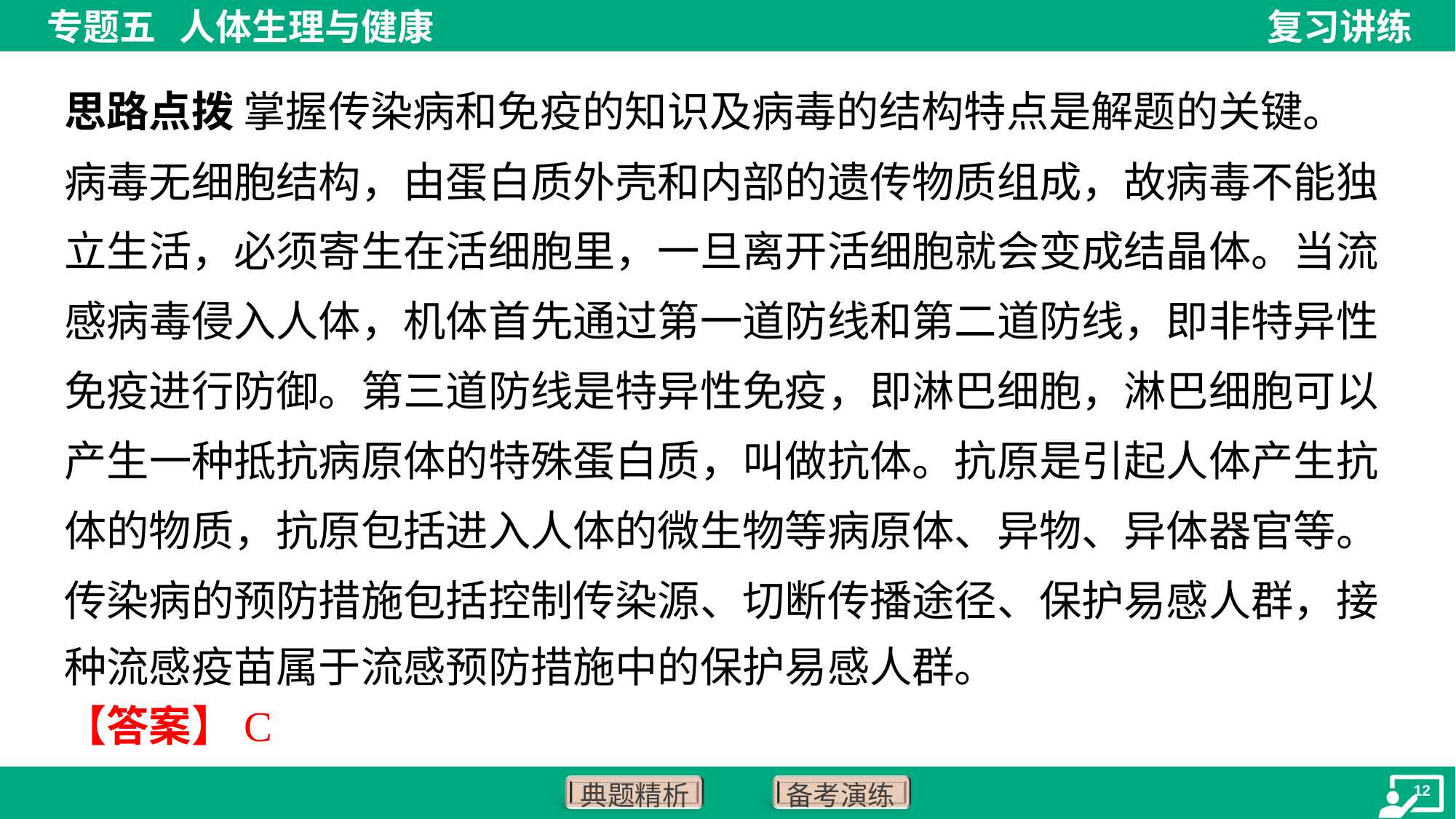

思路点拨 掌握传染病和免疫的知识及病毒的结构特点是解题的关键。
病毒无细胞结构，由蛋白质外壳和内部的遗传物质组成，故病毒不能独
立生活，必须寄生在活细胞里，一旦离开活细胞就会变成结晶体。当流
感病毒侵入人体，机体首先通过第一道防线和第二道防线，即非特异性
免疫进行防御。第三道防线是特异性免疫，即淋巴细胞，淋巴细胞可以
产生一种抵抗病原体的特殊蛋白质，叫做抗体。抗原是引起人体产生抗
体的物质，抗原包括进入人体的微生物等病原体、异物、异体器官等。
传染病的预防措施包括控制传染源、切断传播途径、保护易感人群，接
种流感疫苗属于流感预防措施中的保护易感人群。
【答案】C